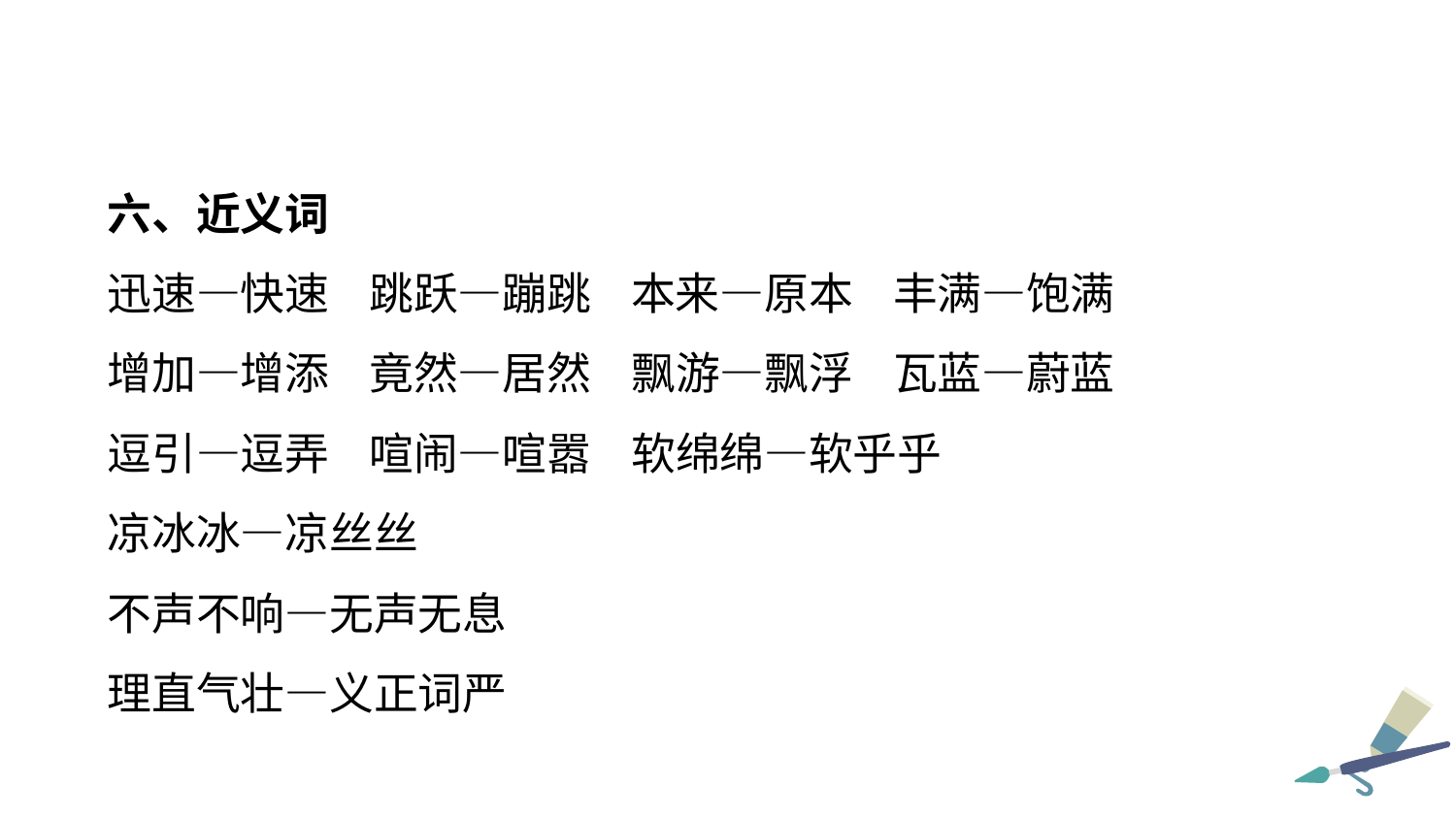

六、近义词
迅速—快速    跳跃—蹦跳    本来—原本    丰满—饱满
增加—增添    竟然—居然    飘游—飘浮    瓦蓝—蔚蓝
逗引—逗弄    喧闹—喧嚣    软绵绵—软乎乎
凉冰冰—凉丝丝
不声不响—无声无息
理直气壮—义正词严